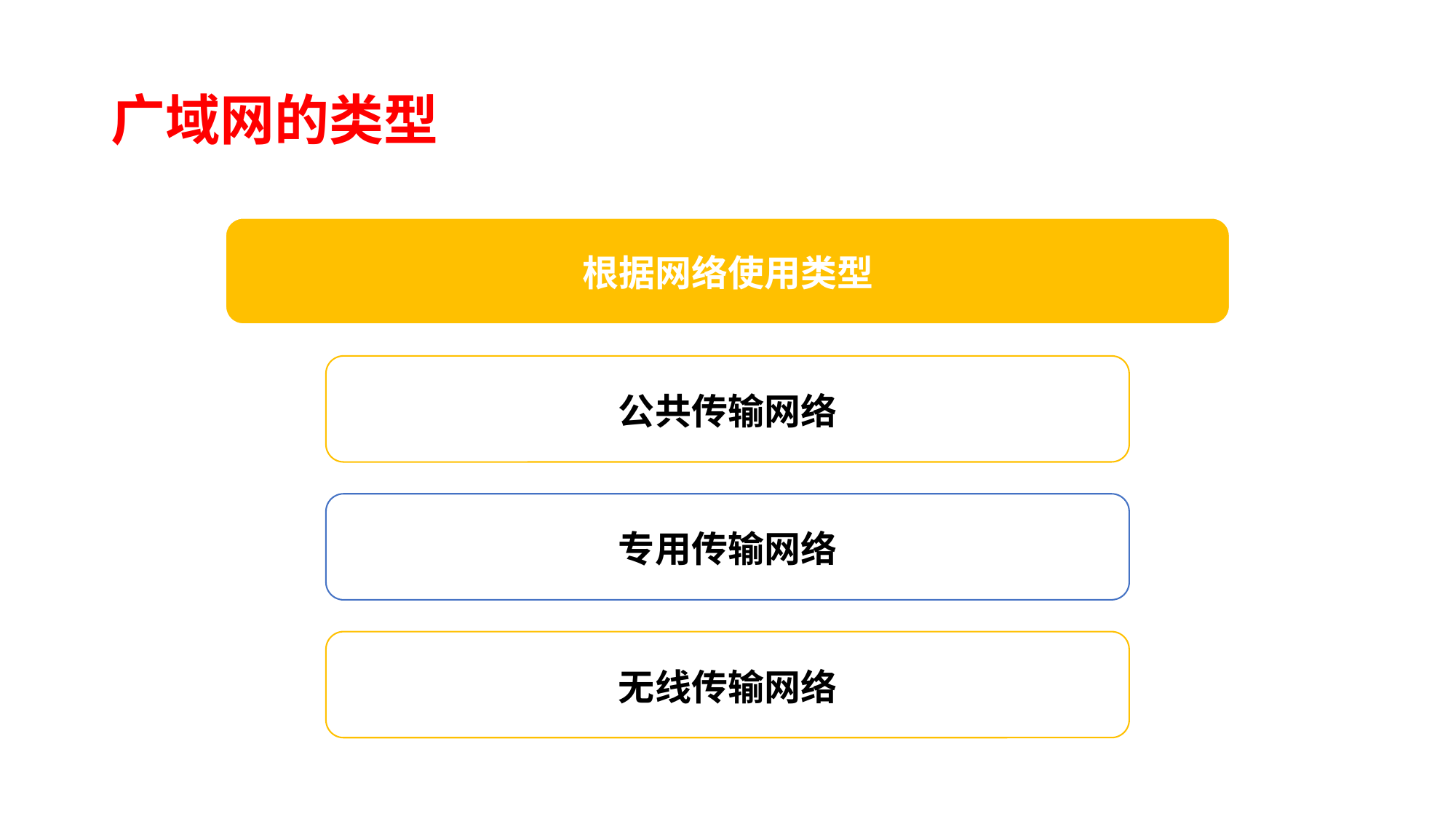

# 广域网的类型
根据网络使用类型
公共传输网络
专用传输网络
无线传输网络